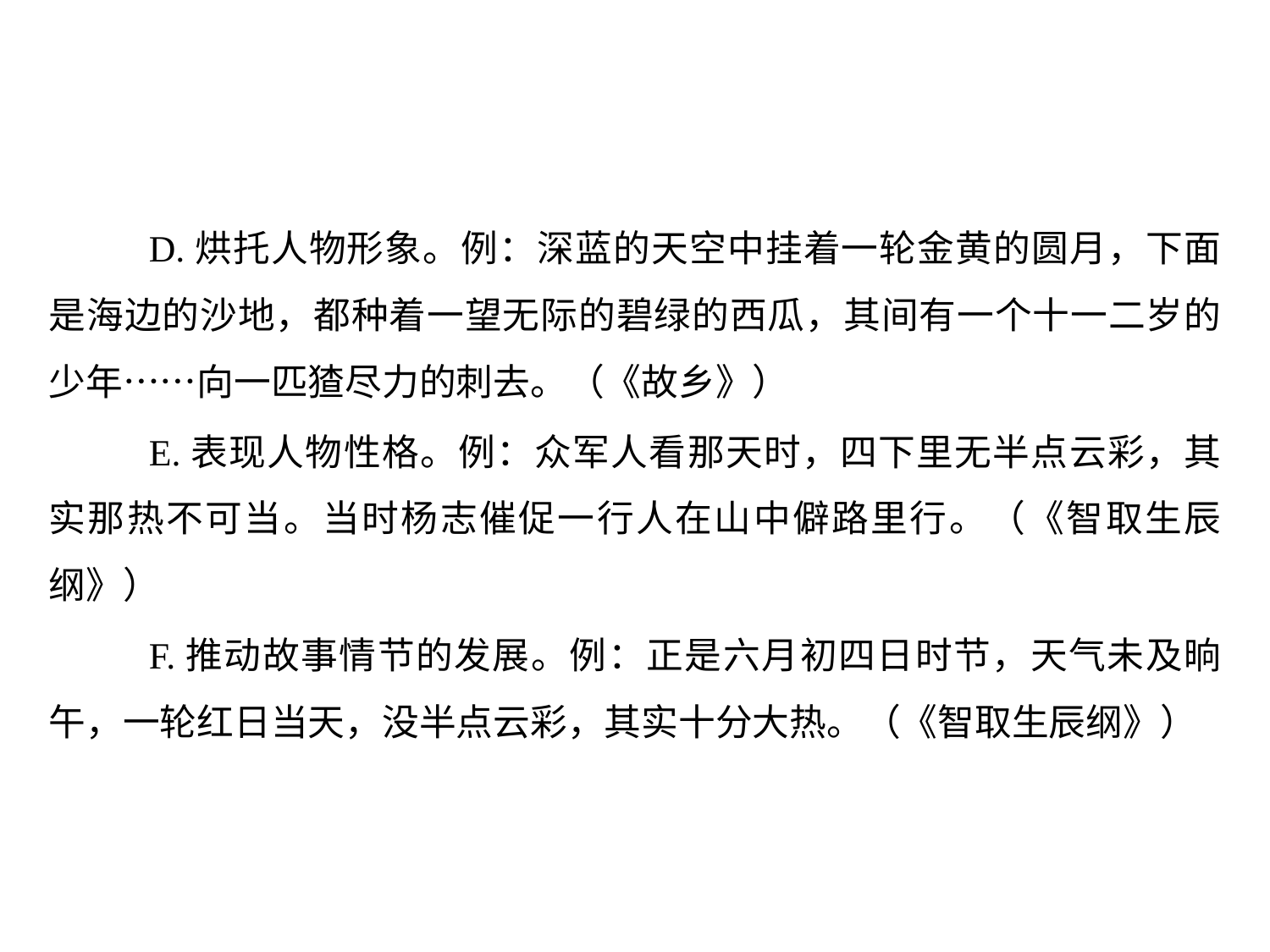

D.烘托人物形象。例：深蓝的天空中挂着一轮金黄的圆月，下面是海边的沙地，都种着一望无际的碧绿的西瓜，其间有一个十一二岁的少年……向一匹猹尽力的刺去。（《故乡》）
E.表现人物性格。例：众军人看那天时，四下里无半点云彩，其实那热不可当。当时杨志催促一行人在山中僻路里行。（《智取生辰纲》）
F.推动故事情节的发展。例：正是六月初四日时节，天气未及晌午，一轮红日当天，没半点云彩，其实十分大热。（《智取生辰纲》）